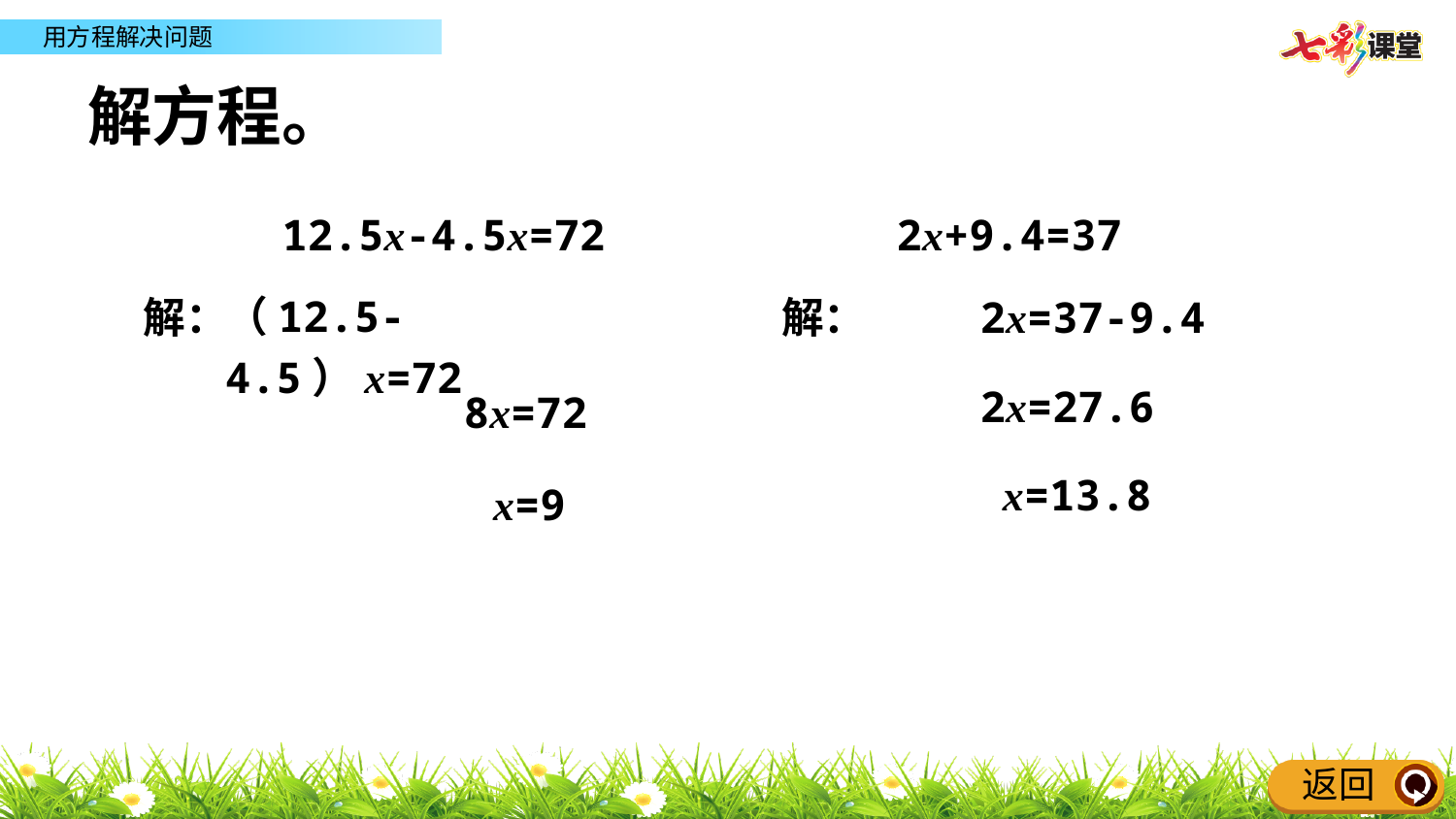

解方程。
12.5x-4.5x=72
2x+9.4=37
（12.5-4.5）x=72
解：
2x=37-9.4
解：
2x=27.6
8x=72
x=13.8
x=9